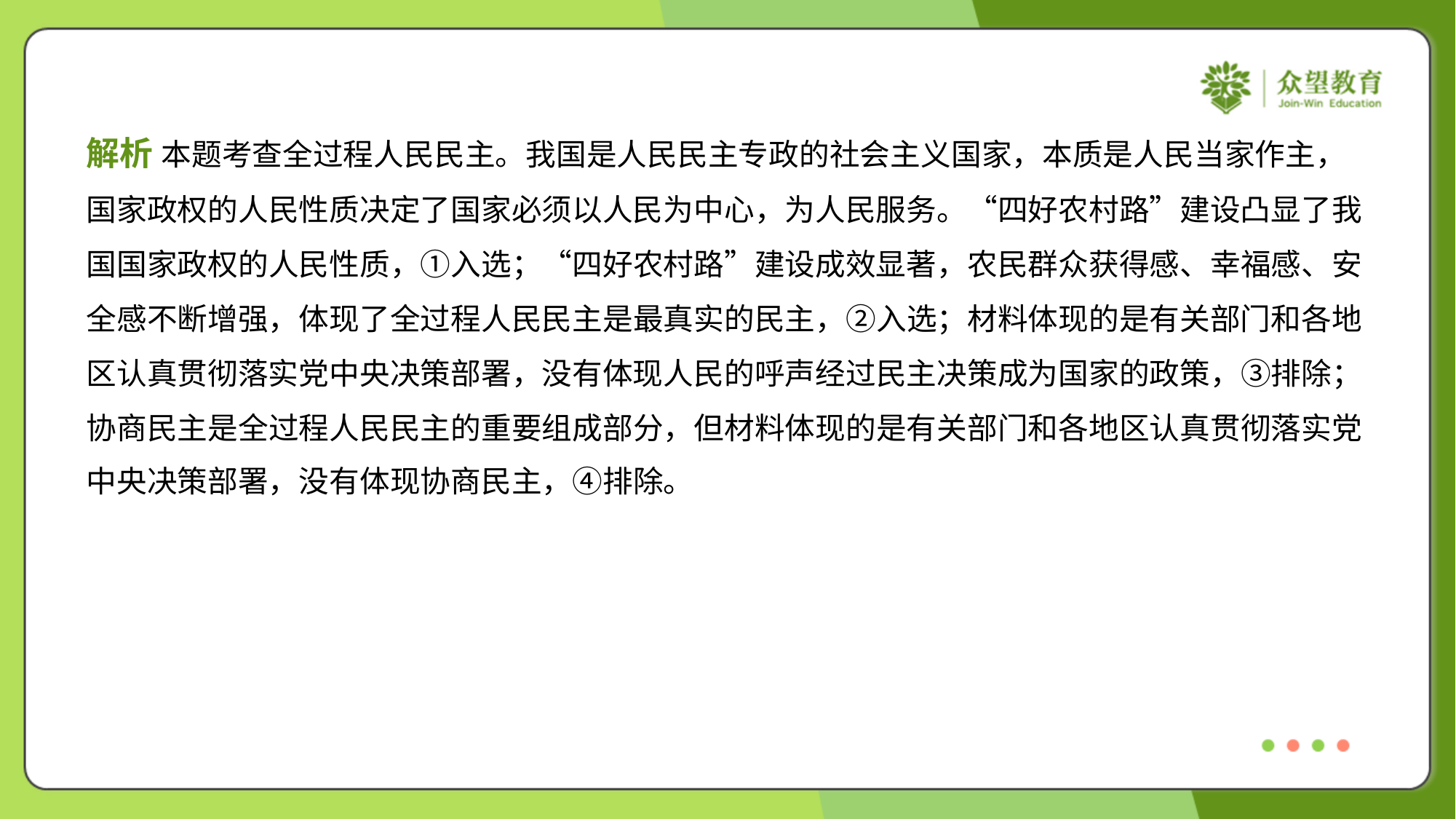

解析 本题考查全过程人民民主。我国是人民民主专政的社会主义国家，本质是人民当家作主，
国家政权的人民性质决定了国家必须以人民为中心，为人民服务。“四好农村路”建设凸显了我
国国家政权的人民性质，①入选；“四好农村路”建设成效显著，农民群众获得感、幸福感、安
全感不断增强，体现了全过程人民民主是最真实的民主，②入选；材料体现的是有关部门和各地
区认真贯彻落实党中央决策部署，没有体现人民的呼声经过民主决策成为国家的政策，③排除；
协商民主是全过程人民民主的重要组成部分，但材料体现的是有关部门和各地区认真贯彻落实党
中央决策部署，没有体现协商民主，④排除。